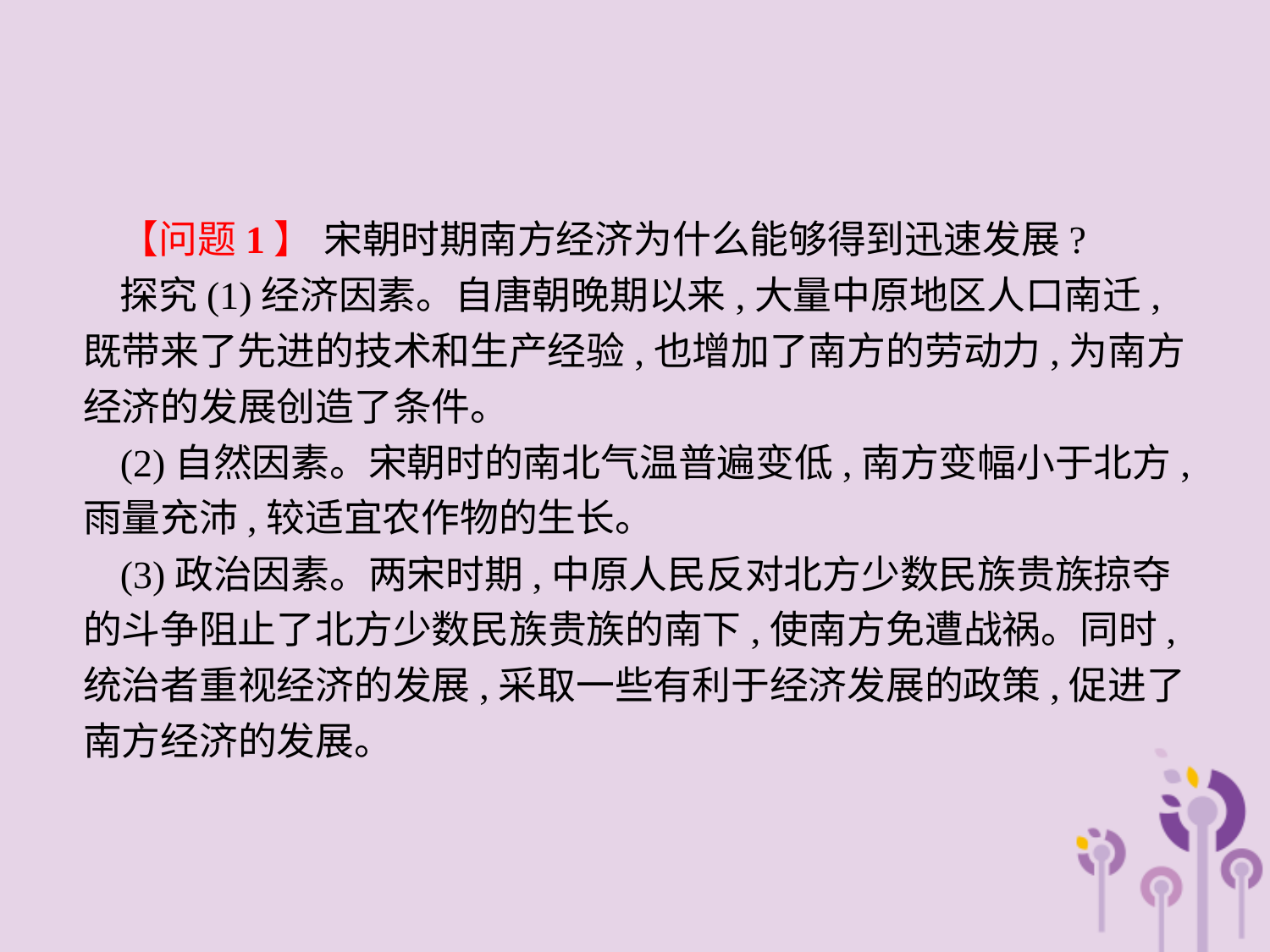

【问题1】 宋朝时期南方经济为什么能够得到迅速发展?
探究(1)经济因素。自唐朝晚期以来,大量中原地区人口南迁,既带来了先进的技术和生产经验,也增加了南方的劳动力,为南方经济的发展创造了条件。
(2)自然因素。宋朝时的南北气温普遍变低,南方变幅小于北方,雨量充沛,较适宜农作物的生长。
(3)政治因素。两宋时期,中原人民反对北方少数民族贵族掠夺的斗争阻止了北方少数民族贵族的南下,使南方免遭战祸。同时,统治者重视经济的发展,采取一些有利于经济发展的政策,促进了南方经济的发展。